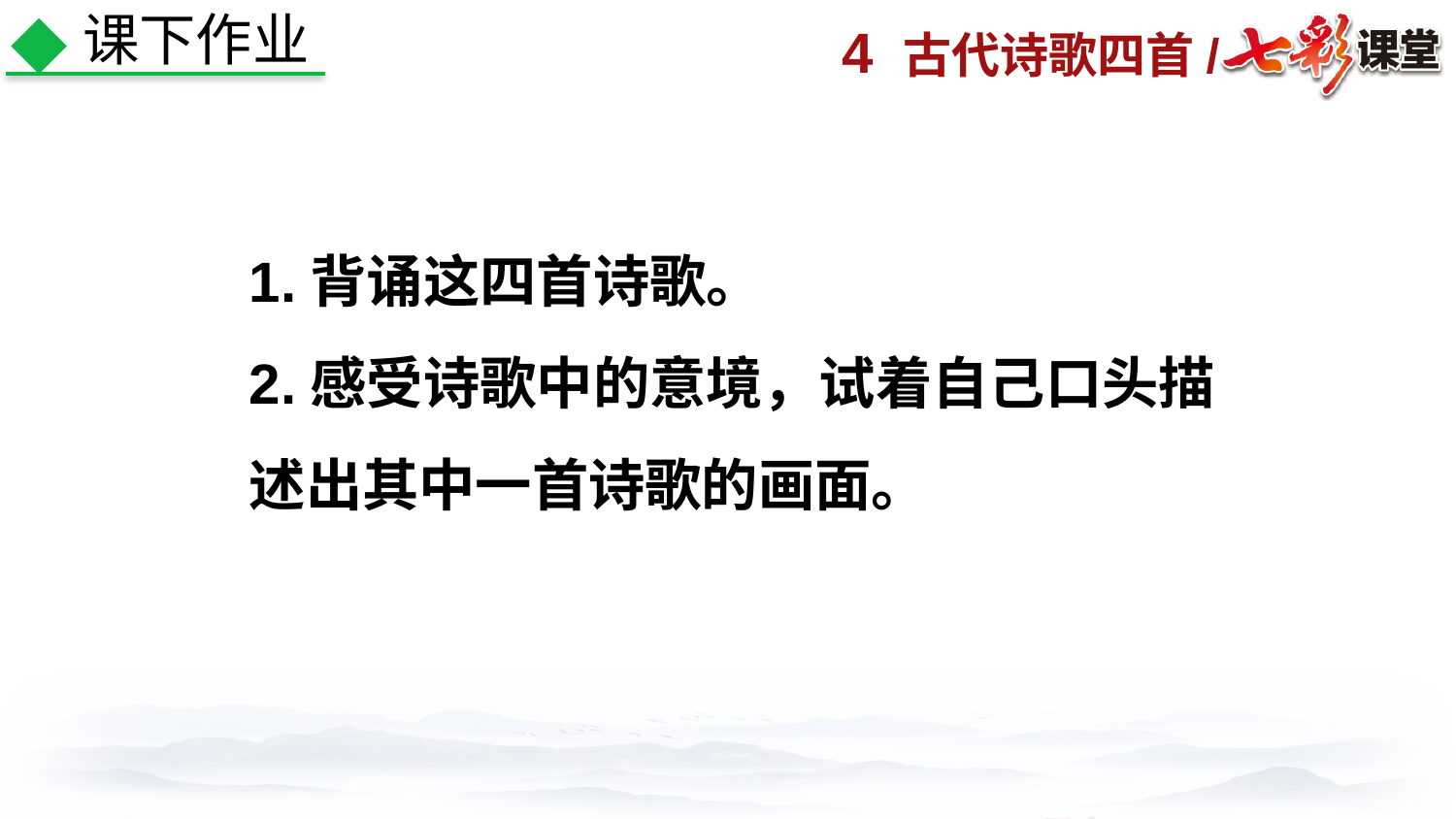

课下作业

1.背诵这四首诗歌。
2.感受诗歌中的意境，试着自己口头描述出其中一首诗歌的画面。